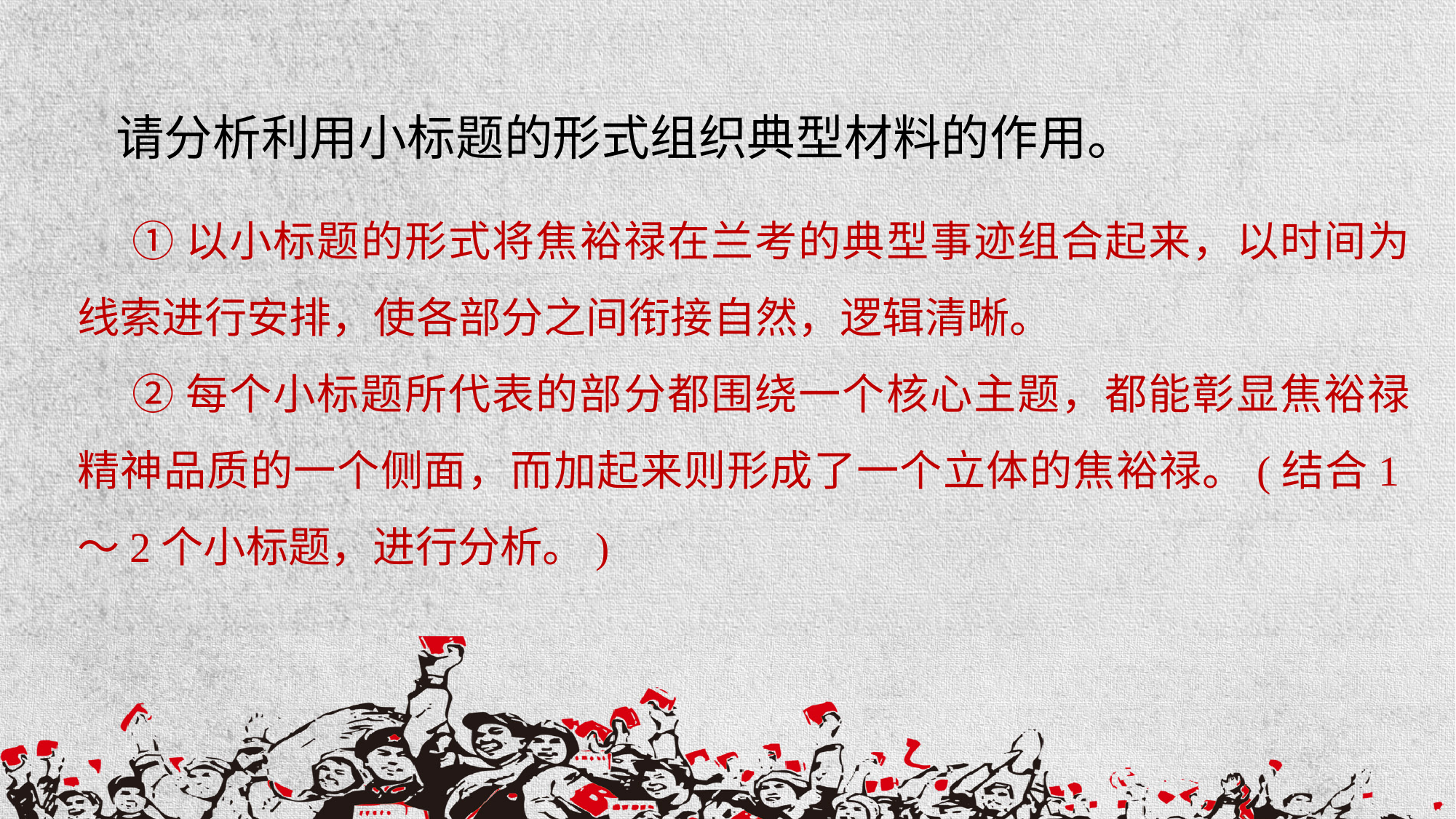

请分析利用小标题的形式组织典型材料的作用。
①以小标题的形式将焦裕禄在兰考的典型事迹组合起来，以时间为线索进行安排，使各部分之间衔接自然，逻辑清晰。
②每个小标题所代表的部分都围绕一个核心主题，都能彰显焦裕禄精神品质的一个侧面，而加起来则形成了一个立体的焦裕禄。(结合1～2个小标题，进行分析。)